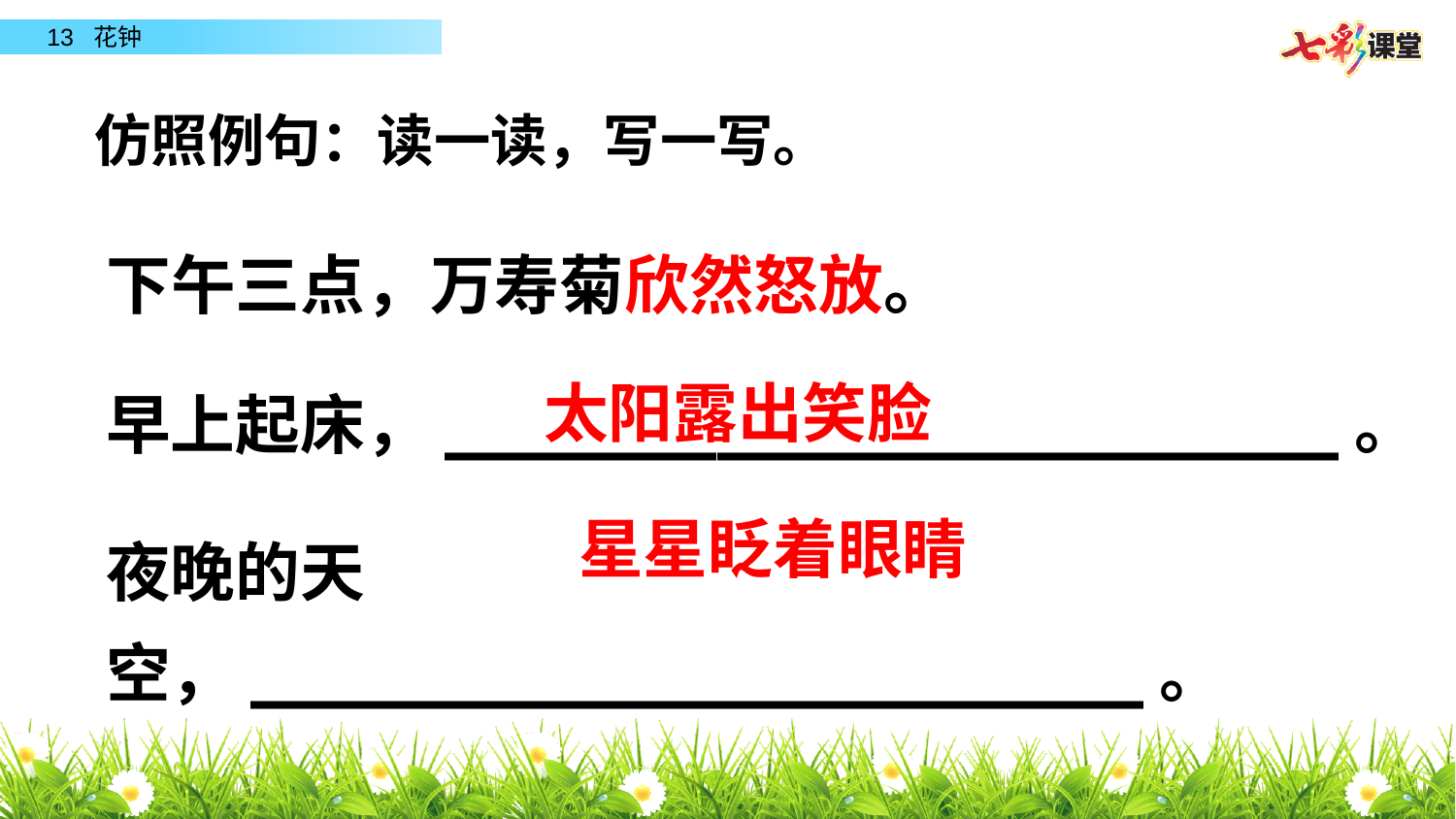

仿照例句：读一读，写一写。
下午三点，万寿菊欣然怒放。
早上起床，_______________________。
太阳露出笑脸
夜晚的天空，_______________________。
星星眨着眼睛